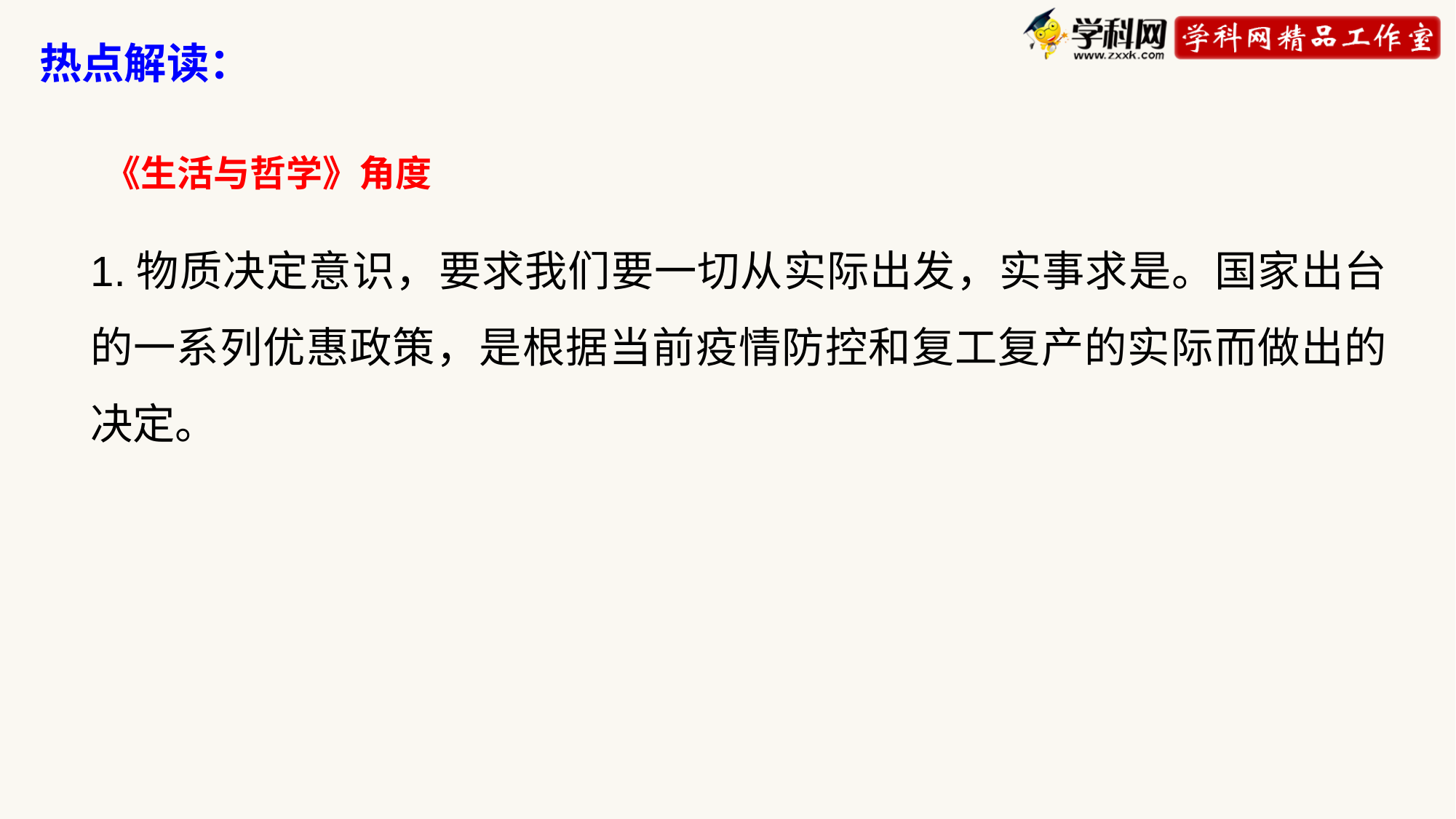

热点解读：
《生活与哲学》角度
1.物质决定意识，要求我们要一切从实际出发，实事求是。国家出台的一系列优惠政策，是根据当前疫情防控和复工复产的实际而做出的决定。